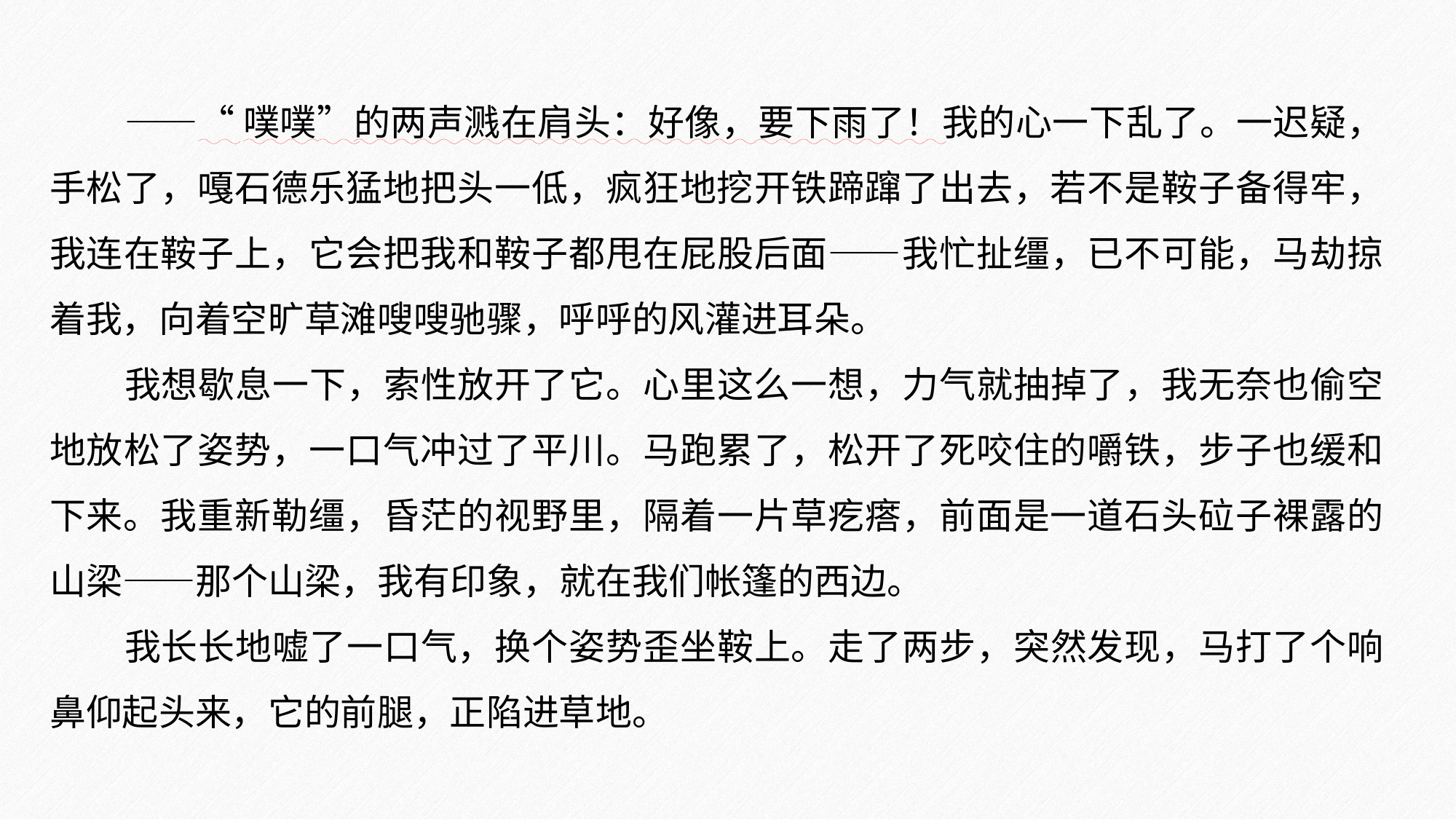

——“噗噗”的两声溅在肩头：好像，要下雨了！我的心一下乱了。一迟疑，手松了，嘎石德乐猛地把头一低，疯狂地挖开铁蹄蹿了出去，若不是鞍子备得牢，我连在鞍子上，它会把我和鞍子都甩在屁股后面——我忙扯缰，已不可能，马劫掠着我，向着空旷草滩嗖嗖驰骤，呼呼的风灌进耳朵。
我想歇息一下，索性放开了它。心里这么一想，力气就抽掉了，我无奈也偷空地放松了姿势，一口气冲过了平川。马跑累了，松开了死咬住的嚼铁，步子也缓和下来。我重新勒缰，昏茫的视野里，隔着一片草疙瘩，前面是一道石头砬子裸露的山梁——那个山梁，我有印象，就在我们帐篷的西边。
我长长地嘘了一口气，换个姿势歪坐鞍上。走了两步，突然发现，马打了个响鼻仰起头来，它的前腿，正陷进草地。